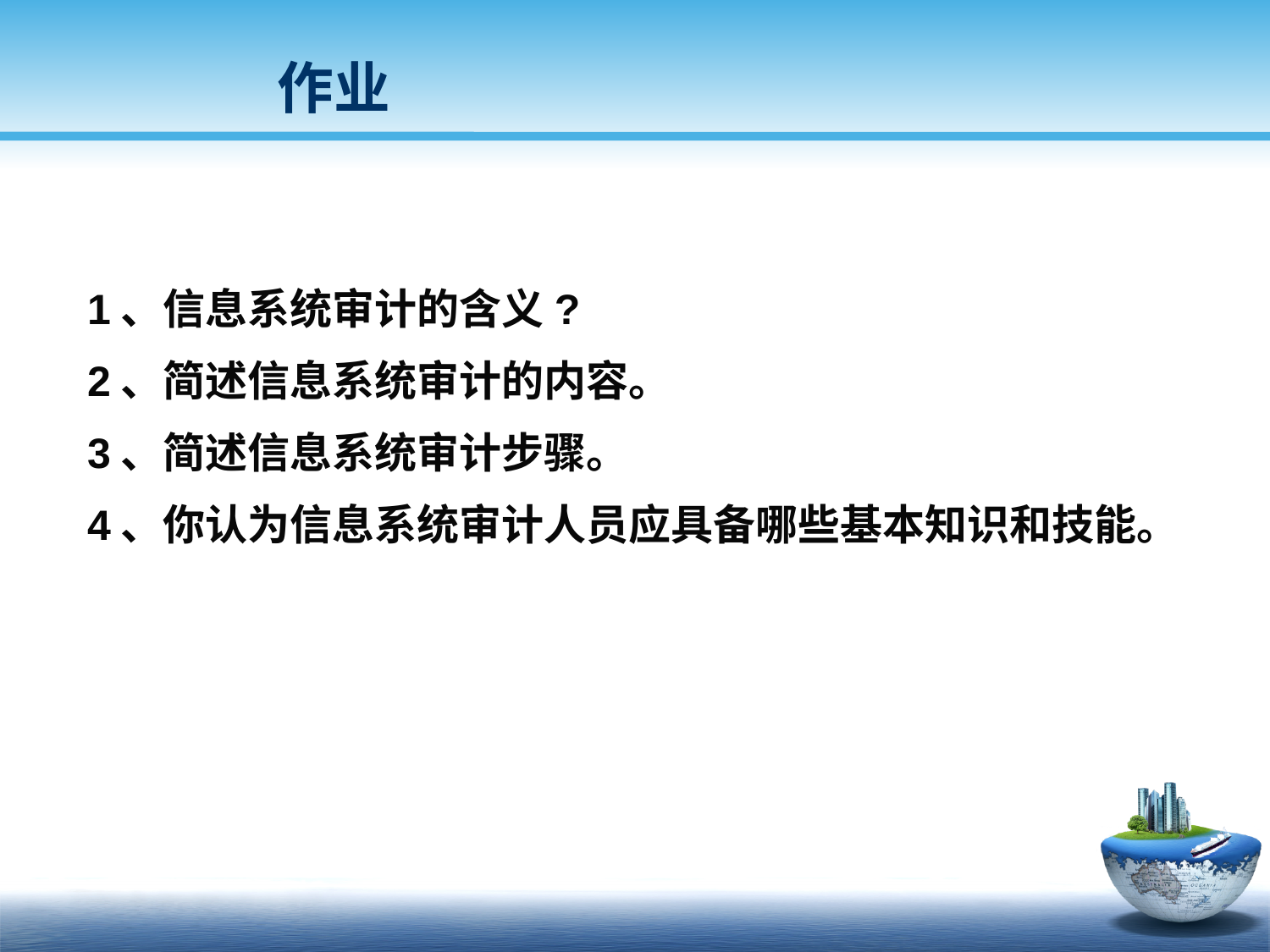

作业
1、信息系统审计的含义?
2、简述信息系统审计的内容。
3、简述信息系统审计步骤。
4、你认为信息系统审计人员应具备哪些基本知识和技能。